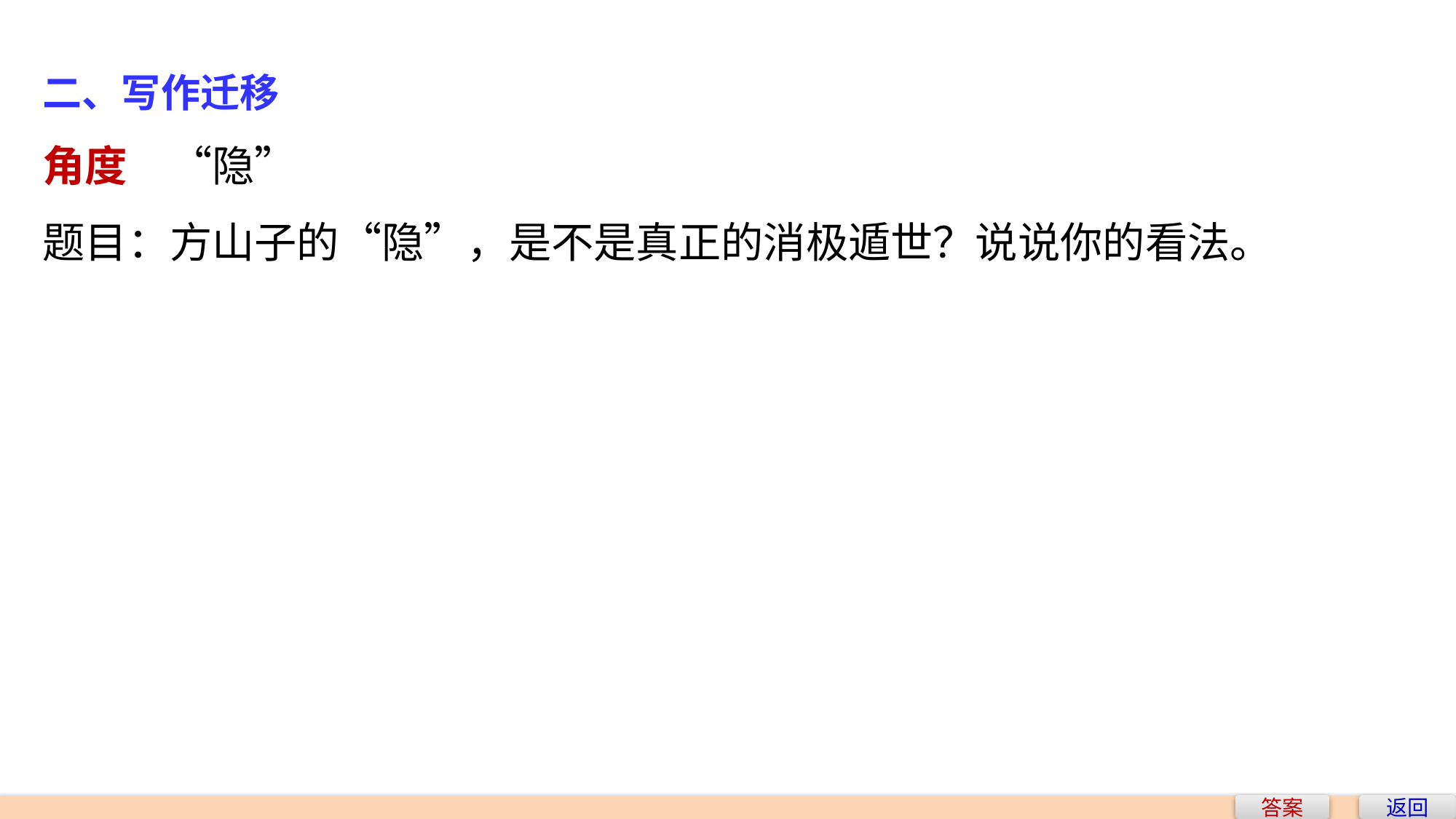

二、写作迁移
角度　“隐”
题目：方山子的“隐”，是不是真正的消极遁世？说说你的看法。
答案
返回